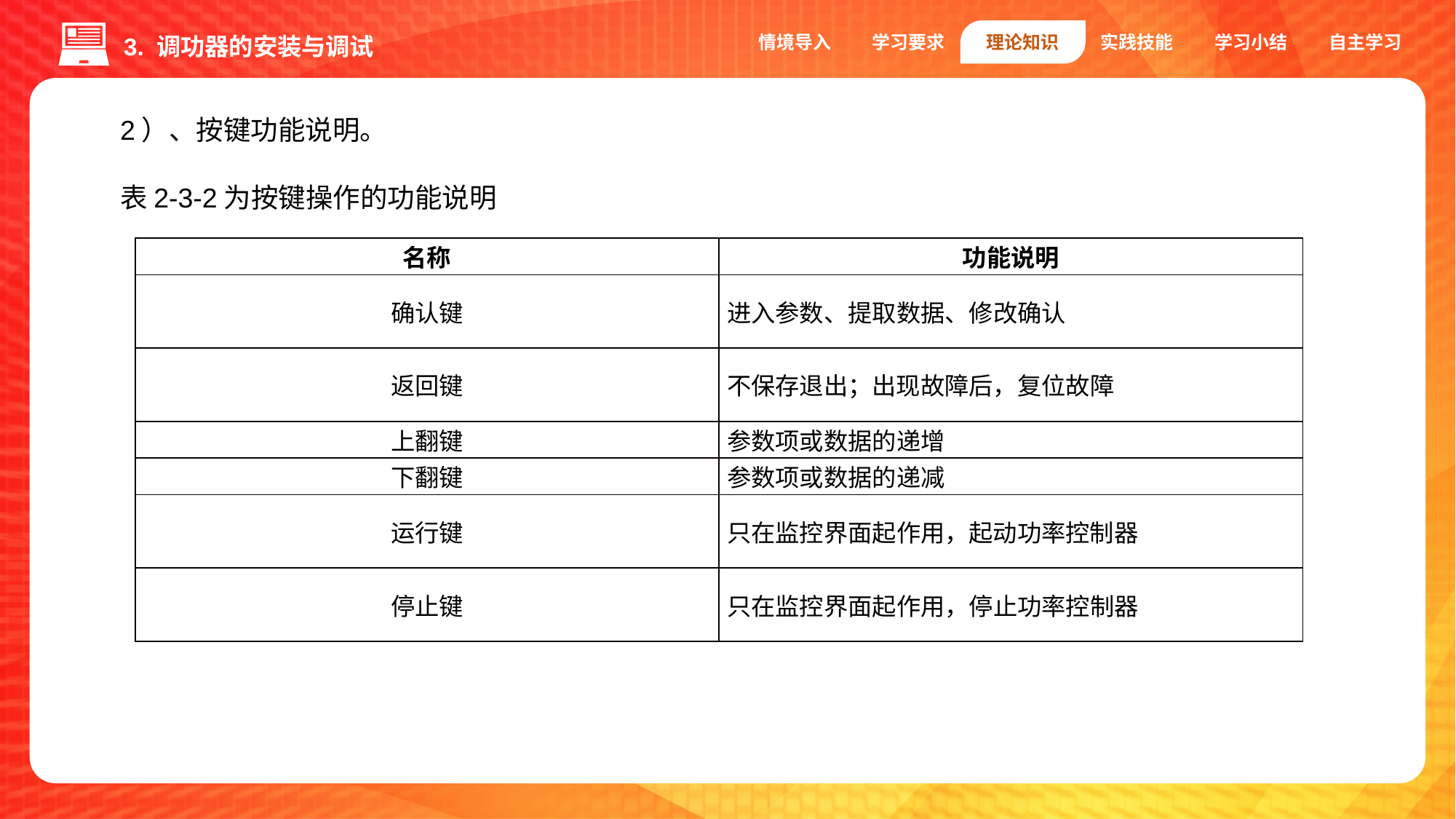

情境导入
学习要求
理论知识
实践技能
学习小结
自主学习

3. 调功器的安装与调试
2）、按键功能说明。
表2-3-2为按键操作的功能说明
| 名称 | 功能说明 |
| --- | --- |
| 确认键 | 进入参数、提取数据、修改确认 |
| 返回键 | 不保存退出；出现故障后，复位故障 |
| 上翻键 | 参数项或数据的递增 |
| 下翻键 | 参数项或数据的递减 |
| 运行键 | 只在监控界面起作用，起动功率控制器 |
| 停止键 | 只在监控界面起作用，停止功率控制器 |